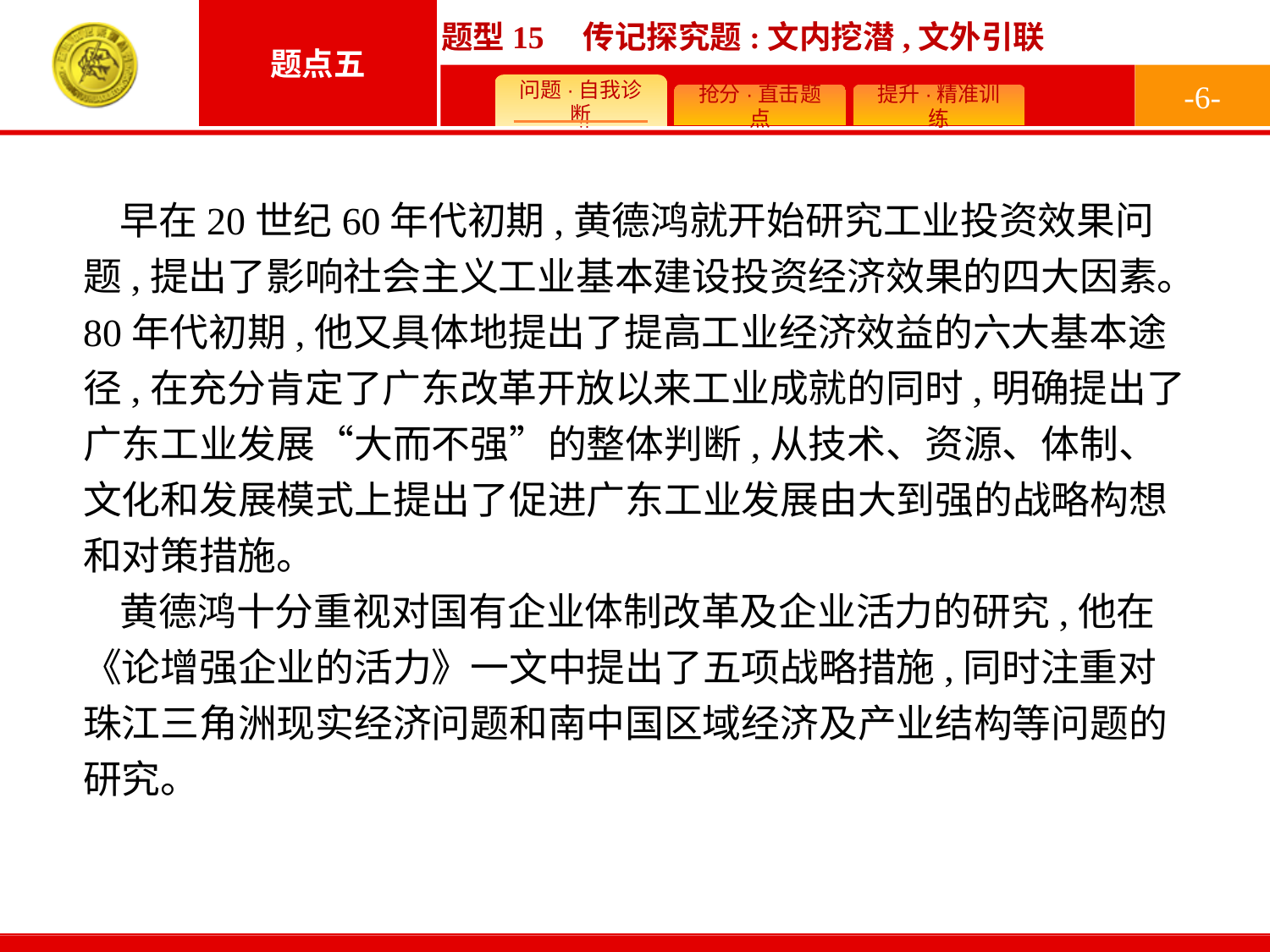

-6-
早在20世纪60年代初期,黄德鸿就开始研究工业投资效果问题,提出了影响社会主义工业基本建设投资经济效果的四大因素。80年代初期,他又具体地提出了提高工业经济效益的六大基本途径,在充分肯定了广东改革开放以来工业成就的同时,明确提出了广东工业发展“大而不强”的整体判断,从技术、资源、体制、文化和发展模式上提出了促进广东工业发展由大到强的战略构想和对策措施。
黄德鸿十分重视对国有企业体制改革及企业活力的研究,他在《论增强企业的活力》一文中提出了五项战略措施,同时注重对珠江三角洲现实经济问题和南中国区域经济及产业结构等问题的研究。